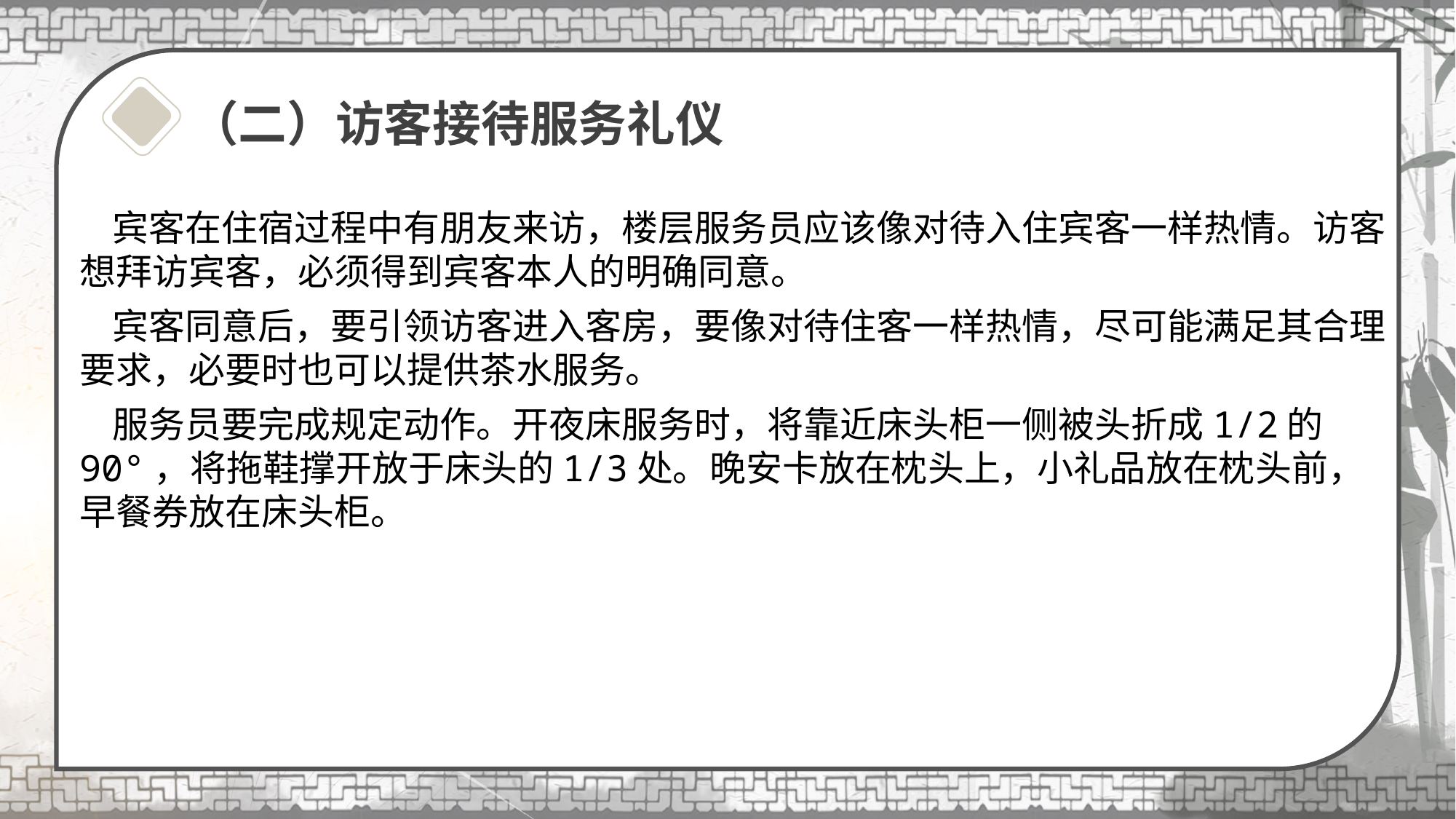

# （二）访客接待服务礼仪

   宾客在住宿过程中有朋友来访，楼层服务员应该像对待入住宾客一样热情。访客想拜访宾客，必须得到宾客本人的明确同意。
   宾客同意后，要引领访客进入客房，要像对待住客一样热情，尽可能满足其合理要求，必要时也可以提供茶水服务。
   服务员要完成规定动作。开夜床服务时，将靠近床头柜一侧被头折成1/2的90°，将拖鞋撑开放于床头的1/3处。晚安卡放在枕头上，小礼品放在枕头前，早餐券放在床头柜。